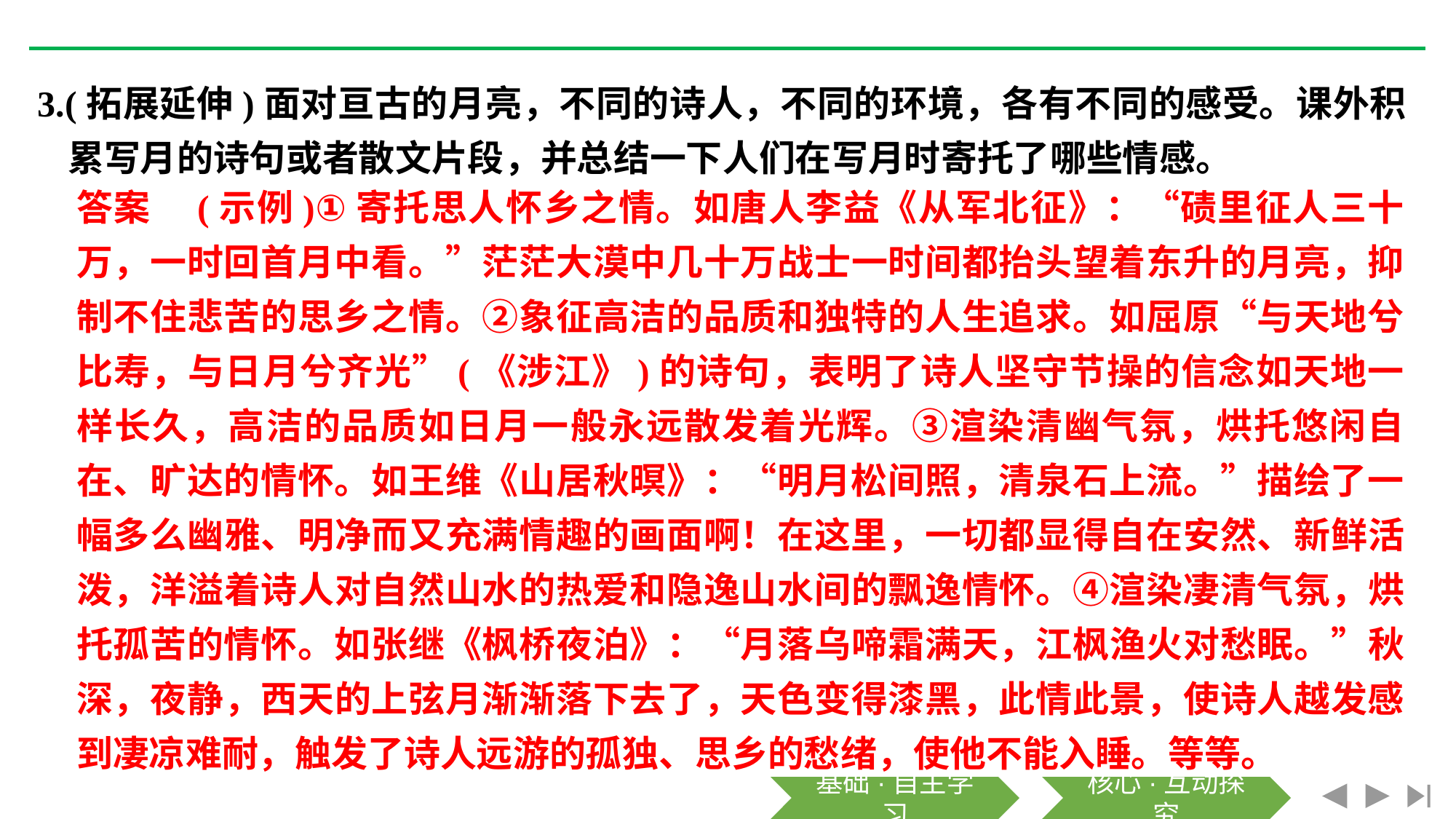

3.(拓展延伸)面对亘古的月亮，不同的诗人，不同的环境，各有不同的感受。课外积累写月的诗句或者散文片段，并总结一下人们在写月时寄托了哪些情感。
答案　(示例)①寄托思人怀乡之情。如唐人李益《从军北征》：“碛里征人三十万，一时回首月中看。”茫茫大漠中几十万战士一时间都抬头望着东升的月亮，抑制不住悲苦的思乡之情。②象征高洁的品质和独特的人生追求。如屈原“与天地兮比寿，与日月兮齐光”(《涉江》)的诗句，表明了诗人坚守节操的信念如天地一样长久，高洁的品质如日月一般永远散发着光辉。③渲染清幽气氛，烘托悠闲自在、旷达的情怀。如王维《山居秋暝》：“明月松间照，清泉石上流。”描绘了一幅多么幽雅、明净而又充满情趣的画面啊！在这里，一切都显得自在安然、新鲜活泼，洋溢着诗人对自然山水的热爱和隐逸山水间的飘逸情怀。④渲染凄清气氛，烘托孤苦的情怀。如张继《枫桥夜泊》：“月落乌啼霜满天，江枫渔火对愁眠。”秋深，夜静，西天的上弦月渐渐落下去了，天色变得漆黑，此情此景，使诗人越发感到凄凉难耐，触发了诗人远游的孤独、思乡的愁绪，使他不能入睡。等等。